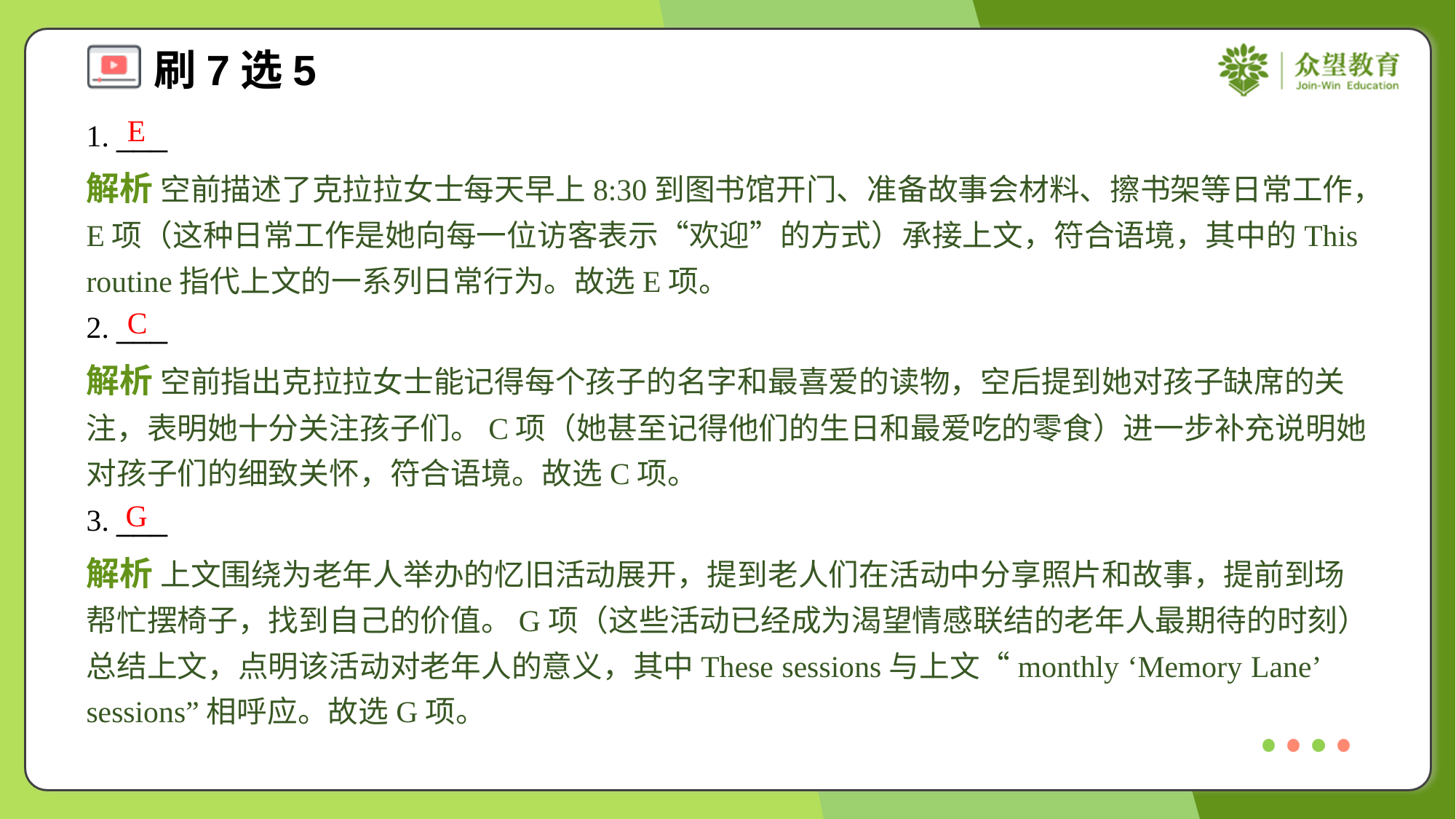

E
1. ___
解析 空前描述了克拉拉女士每天早上8:30到图书馆开门、准备故事会材料、擦书架等日常工作，E项（这种日常工作是她向每一位访客表示“欢迎”的方式）承接上文，符合语境，其中的This routine指代上文的一系列日常行为。故选E项。
C
2. ___
解析 空前指出克拉拉女士能记得每个孩子的名字和最喜爱的读物，空后提到她对孩子缺席的关注，表明她十分关注孩子们。C项（她甚至记得他们的生日和最爱吃的零食）进一步补充说明她对孩子们的细致关怀，符合语境。故选C项。
G
3. ___
解析 上文围绕为老年人举办的忆旧活动展开，提到老人们在活动中分享照片和故事，提前到场帮忙摆椅子，找到自己的价值。G项（这些活动已经成为渴望情感联结的老年人最期待的时刻）总结上文，点明该活动对老年人的意义，其中These sessions与上文“monthly ‘Memory Lane’ sessions”相呼应。故选G项。